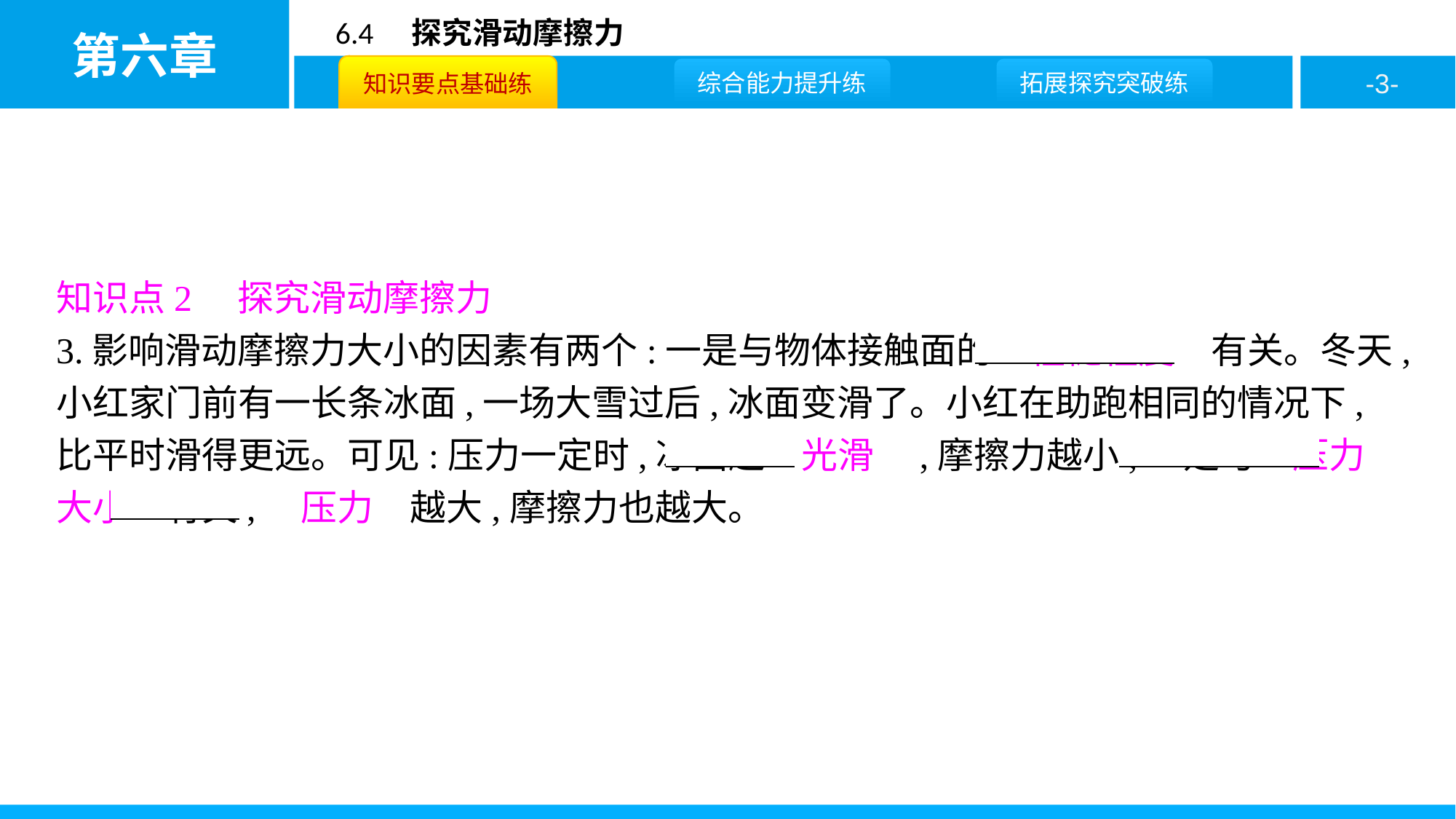

知识点2　探究滑动摩擦力
3.影响滑动摩擦力大小的因素有两个:一是与物体接触面的　粗糙程度　有关。冬天,小红家门前有一长条冰面,一场大雪过后,冰面变滑了。小红在助跑相同的情况下,比平时滑得更远。可见:压力一定时,冰面越　光滑　,摩擦力越小;二是与　压力大小　有关,　压力　越大,摩擦力也越大。